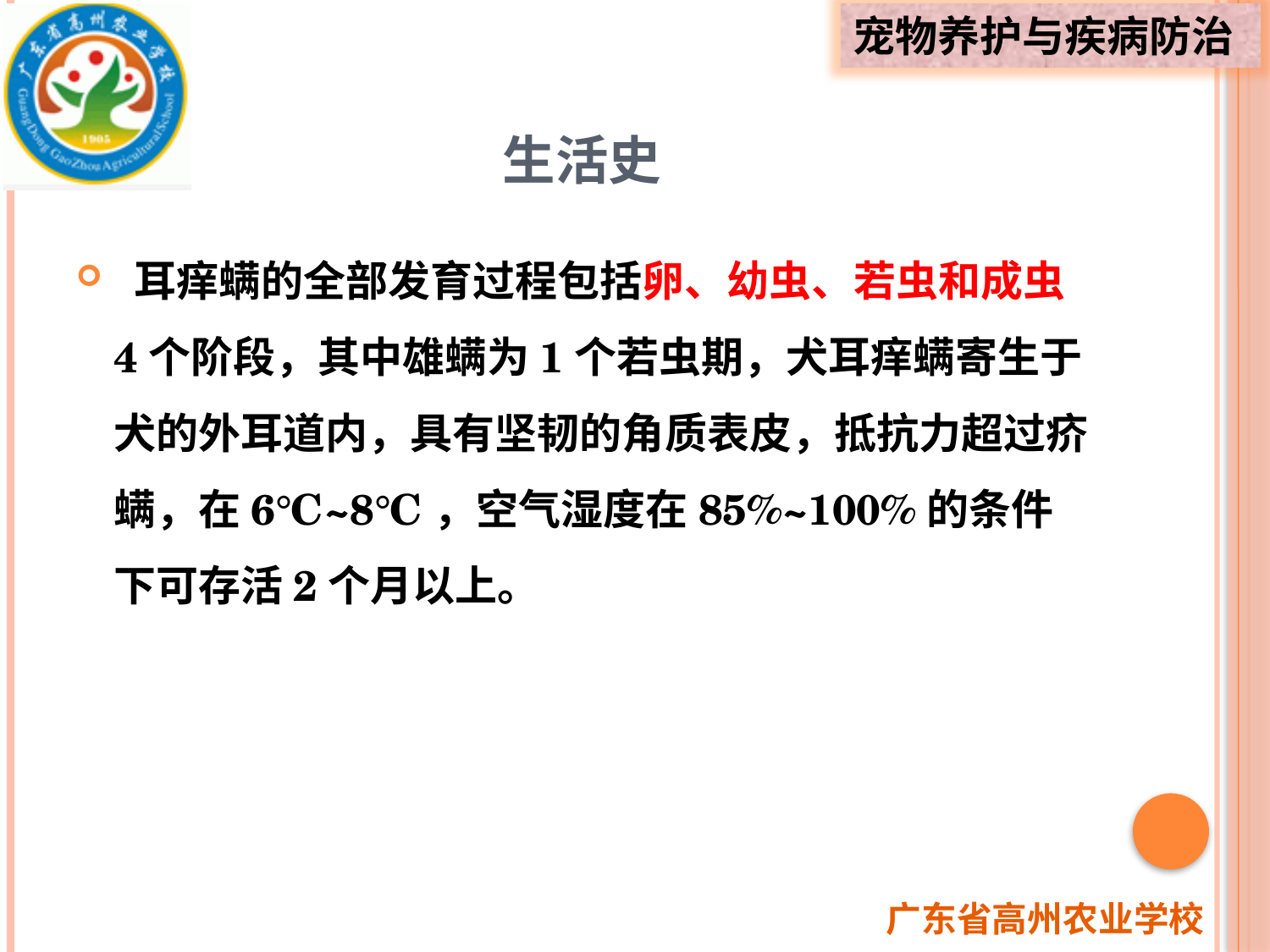

# 生活史
 耳痒螨的全部发育过程包括卵、幼虫、若虫和成虫4个阶段，其中雄螨为1个若虫期，犬耳痒螨寄生于犬的外耳道内，具有坚韧的角质表皮，抵抗力超过疥螨，在6℃~8℃，空气湿度在85%~100%的条件下可存活2个月以上。